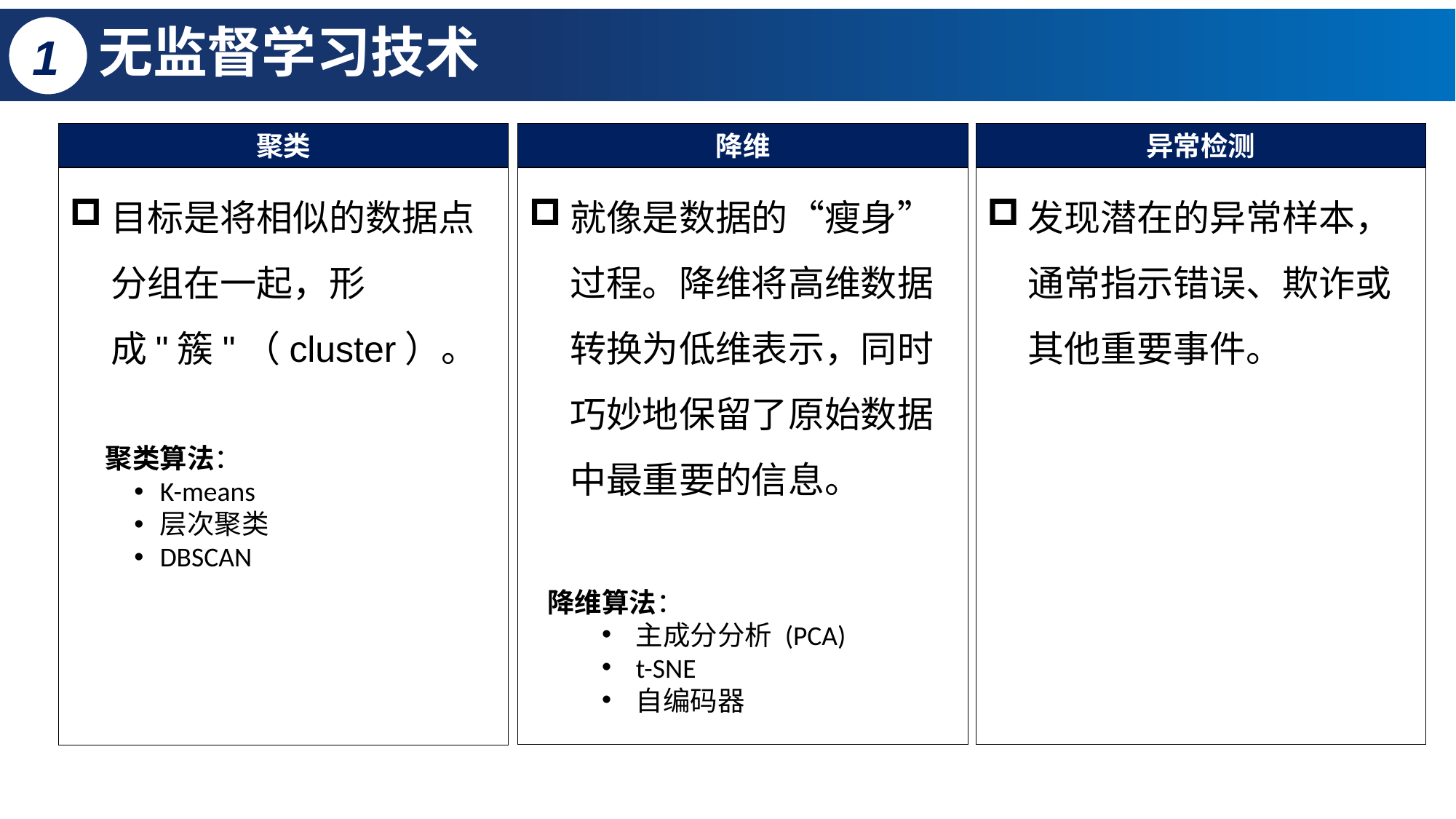

# 无监督学习技术
1
聚类
降维
异常检测
目标是将相似的数据点分组在一起，形成"簇"（cluster）。

就像是数据的“瘦身”过程。降维将高维数据转换为低维表示，同时巧妙地保留了原始数据中最重要的信息。

发现潜在的异常样本，通常指示错误、欺诈或其他重要事件。
聚类算法：
K-means
层次聚类
DBSCAN
降维算法：
主成分分析 (PCA)
t-SNE
自编码器